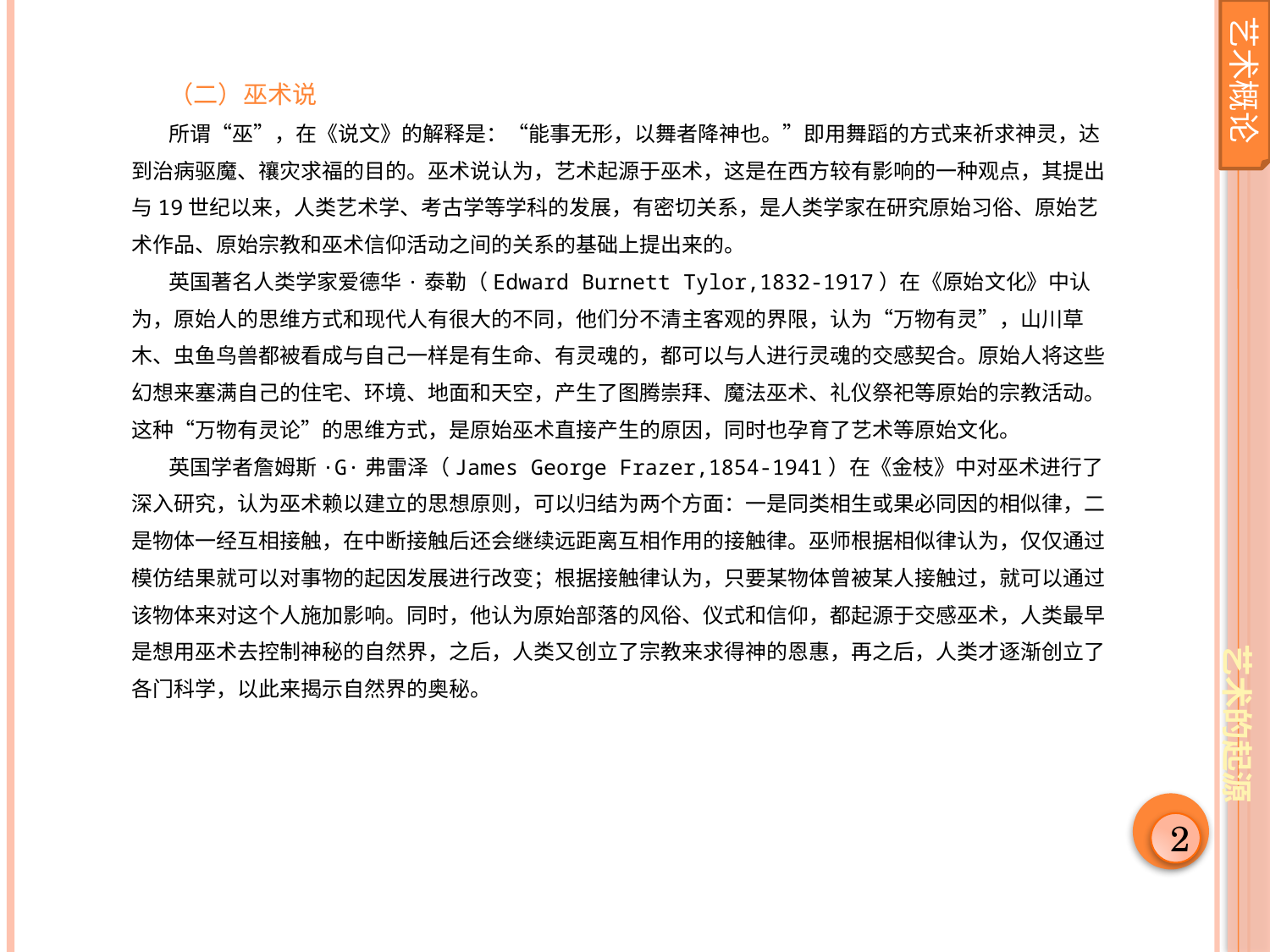

艺术概论

（二）巫术说
所谓“巫”，在《说文》的解释是：“能事无形，以舞者降神也。”即用舞蹈的方式来祈求神灵，达到治病驱魔、禳灾求福的目的。巫术说认为，艺术起源于巫术，这是在西方较有影响的一种观点，其提出与19世纪以来，人类艺术学、考古学等学科的发展，有密切关系，是人类学家在研究原始习俗、原始艺术作品、原始宗教和巫术信仰活动之间的关系的基础上提出来的。
英国著名人类学家爱德华·泰勒（Edward Burnett Tylor,1832-1917）在《原始文化》中认为，原始人的思维方式和现代人有很大的不同，他们分不清主客观的界限，认为“万物有灵”，山川草木、虫鱼鸟兽都被看成与自己一样是有生命、有灵魂的，都可以与人进行灵魂的交感契合。原始人将这些幻想来塞满自己的住宅、环境、地面和天空，产生了图腾崇拜、魔法巫术、礼仪祭祀等原始的宗教活动。这种“万物有灵论”的思维方式，是原始巫术直接产生的原因，同时也孕育了艺术等原始文化。
英国学者詹姆斯·G·弗雷泽（James George Frazer,1854-1941）在《金枝》中对巫术进行了深入研究，认为巫术赖以建立的思想原则，可以归结为两个方面：一是同类相生或果必同因的相似律，二是物体一经互相接触，在中断接触后还会继续远距离互相作用的接触律。巫师根据相似律认为，仅仅通过模仿结果就可以对事物的起因发展进行改变；根据接触律认为，只要某物体曾被某人接触过，就可以通过该物体来对这个人施加影响。同时，他认为原始部落的风俗、仪式和信仰，都起源于交感巫术，人类最早是想用巫术去控制神秘的自然界，之后，人类又创立了宗教来求得神的恩惠，再之后，人类才逐渐创立了各门科学，以此来揭示自然界的奥秘。
艺术的起源
2